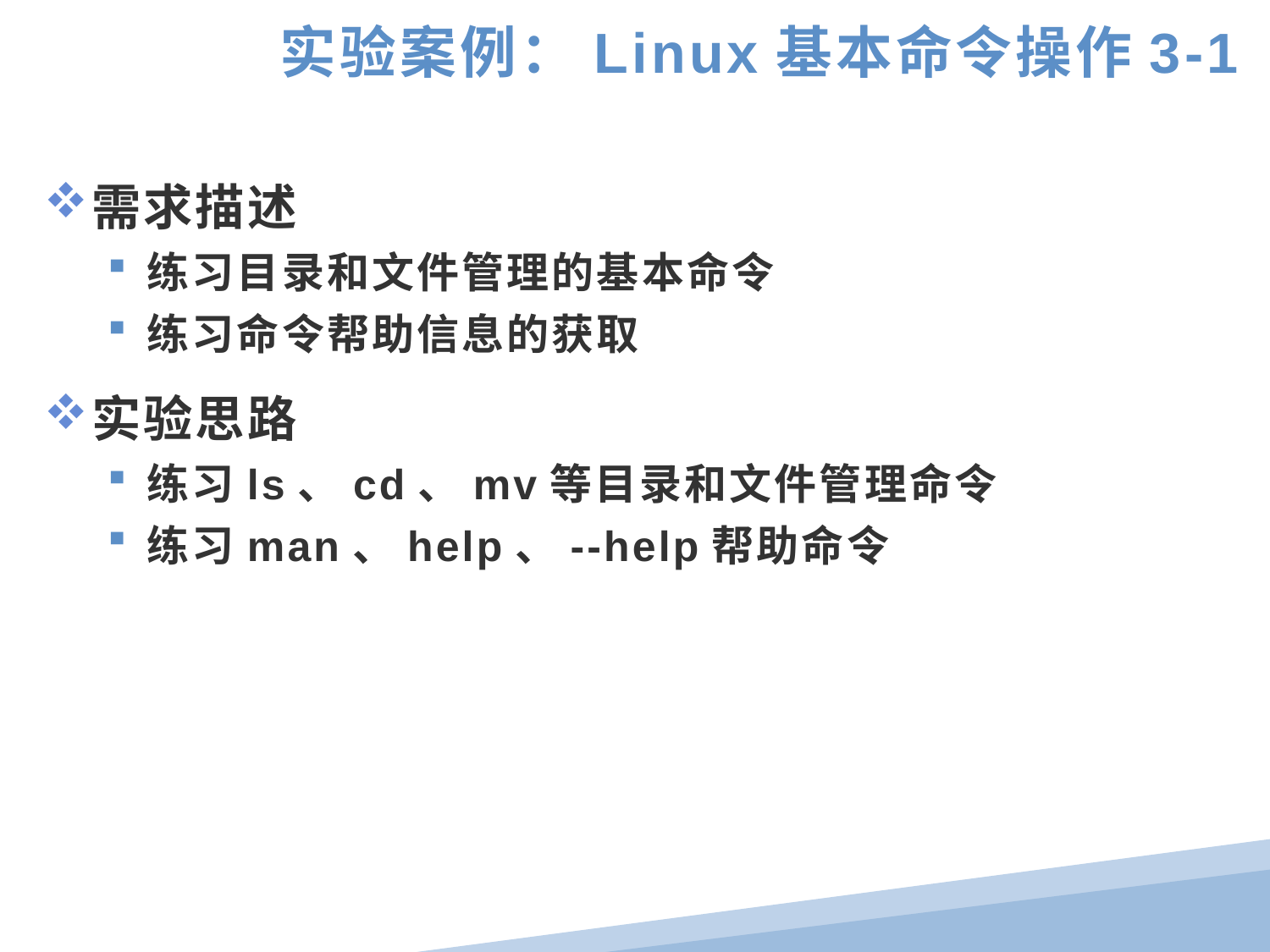

实验案例：Linux基本命令操作3-1
需求描述
练习目录和文件管理的基本命令
练习命令帮助信息的获取
实验思路
练习ls、cd、mv等目录和文件管理命令
练习man、help、--help帮助命令